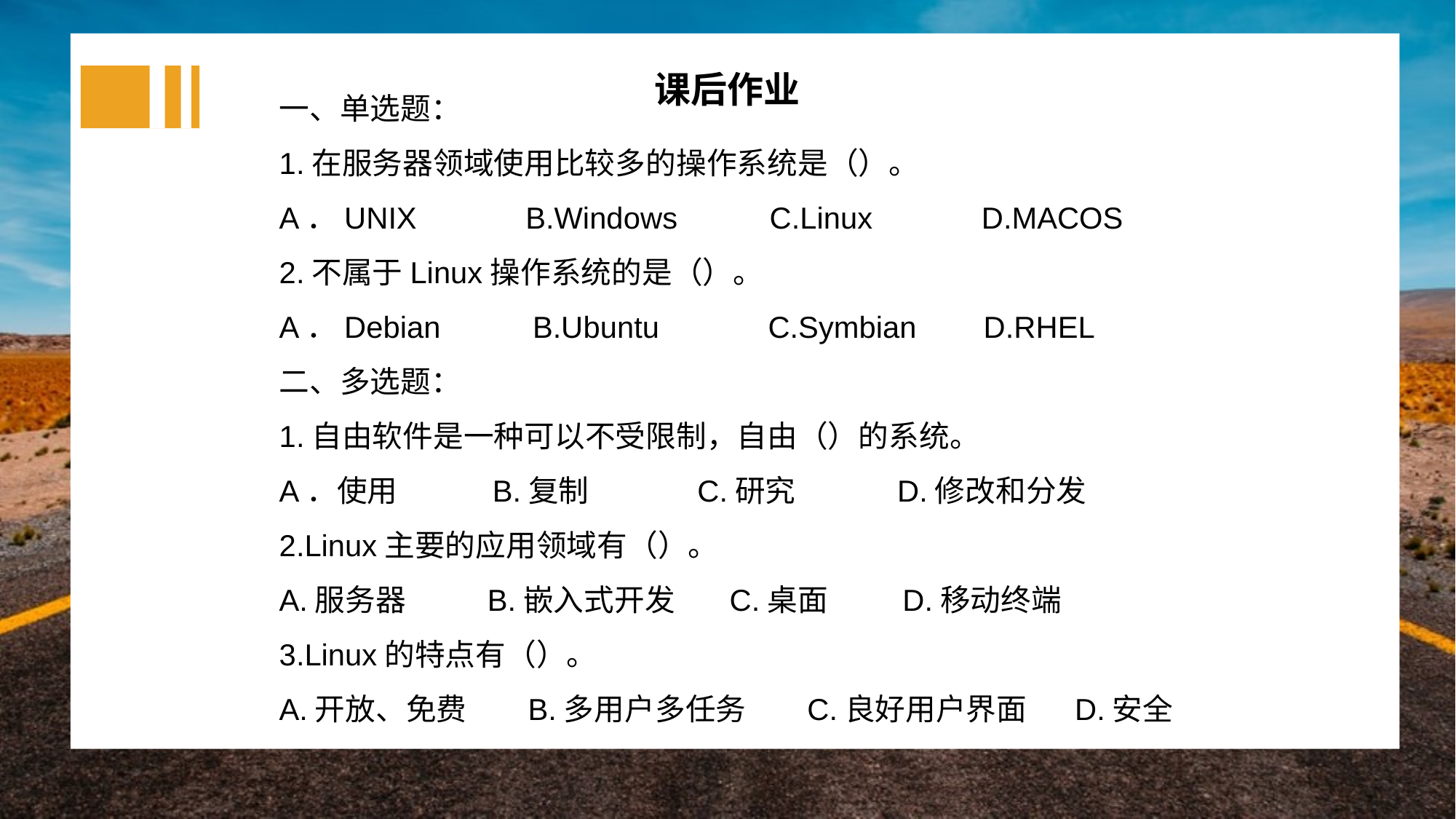

课后作业

一、单选题：
1.在服务器领域使用比较多的操作系统是（）。
A．UNIX             B.Windows           C.Linux             D.MACOS
2.不属于Linux操作系统的是（）。
A．Debian           B.Ubuntu             C.Symbian        D.RHEL
二、多选题：
1.自由软件是一种可以不受限制，自由（）的系统。
A．使用             B.复制               C.研究              D.修改和分发
2.Linux主要的应用领域有（）。
A.服务器           B.嵌入式开发       C.桌面          D.移动终端
3.Linux的特点有（）。
A.开放、免费        B.多用户多任务        C.良好用户界面      D.安全